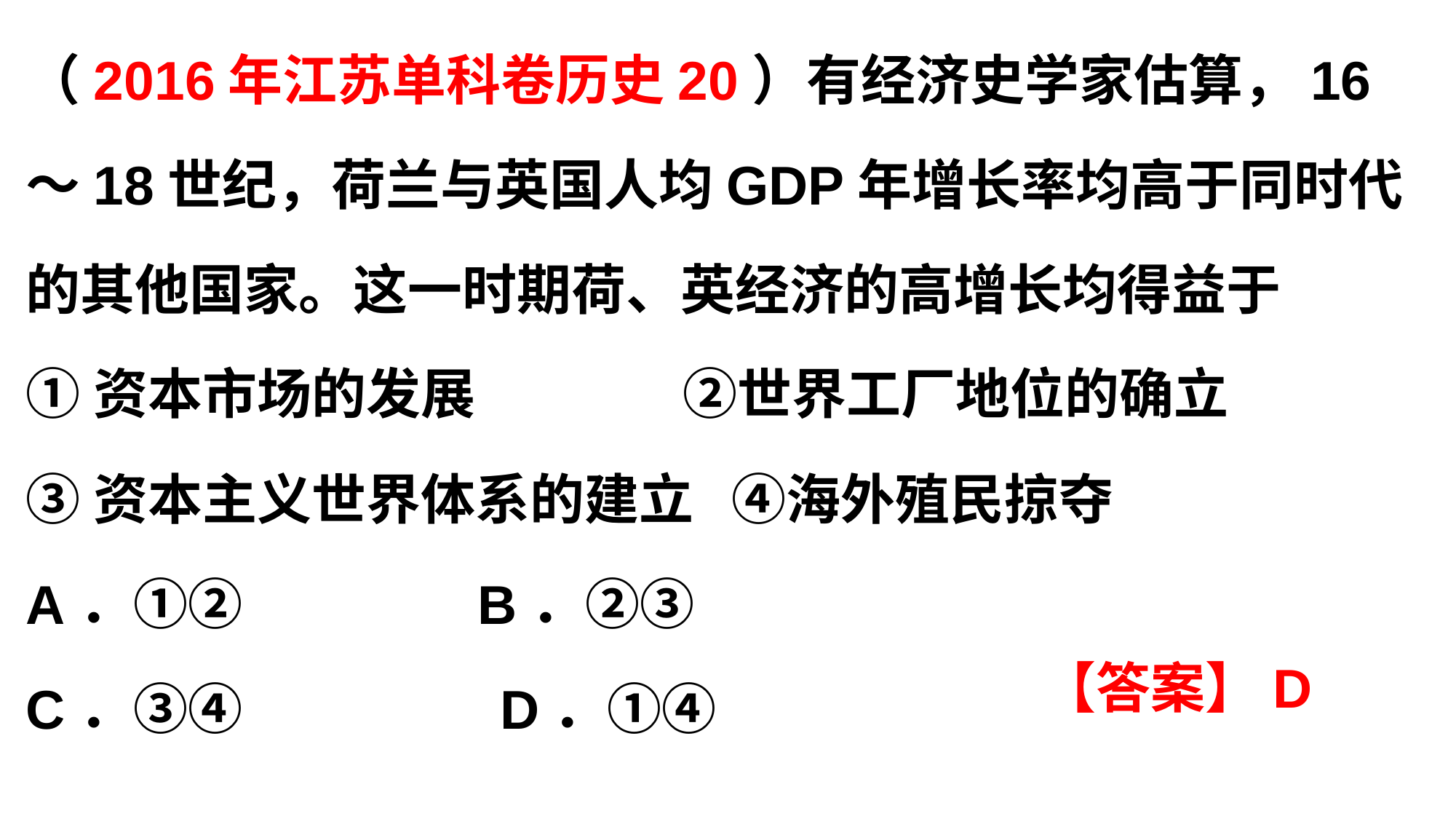

（2016年江苏单科卷历史20）有经济史学家估算，16～18世纪，荷兰与英国人均GDP年增长率均高于同时代的其他国家。这一时期荷、英经济的高增长均得益于
①资本市场的发展	         ②世界工厂地位的确立
③资本主义世界体系的建立   ④海外殖民掠夺
A．①②		         B．②③
C．③④			  D．①④

【答案】D